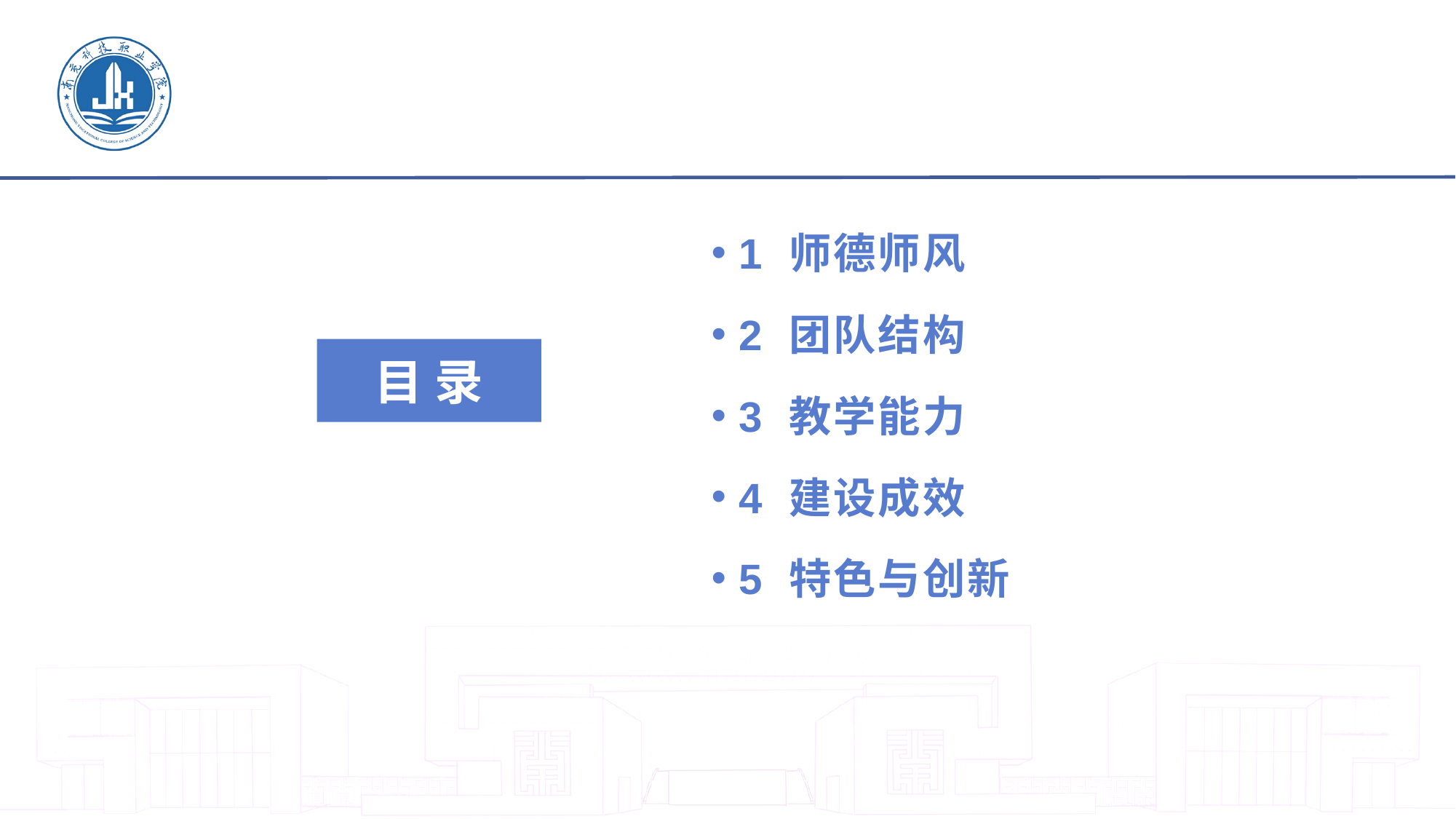

1 师德师风
2 团队结构
3 教学能力
4 建设成效
5 特色与创新

目录